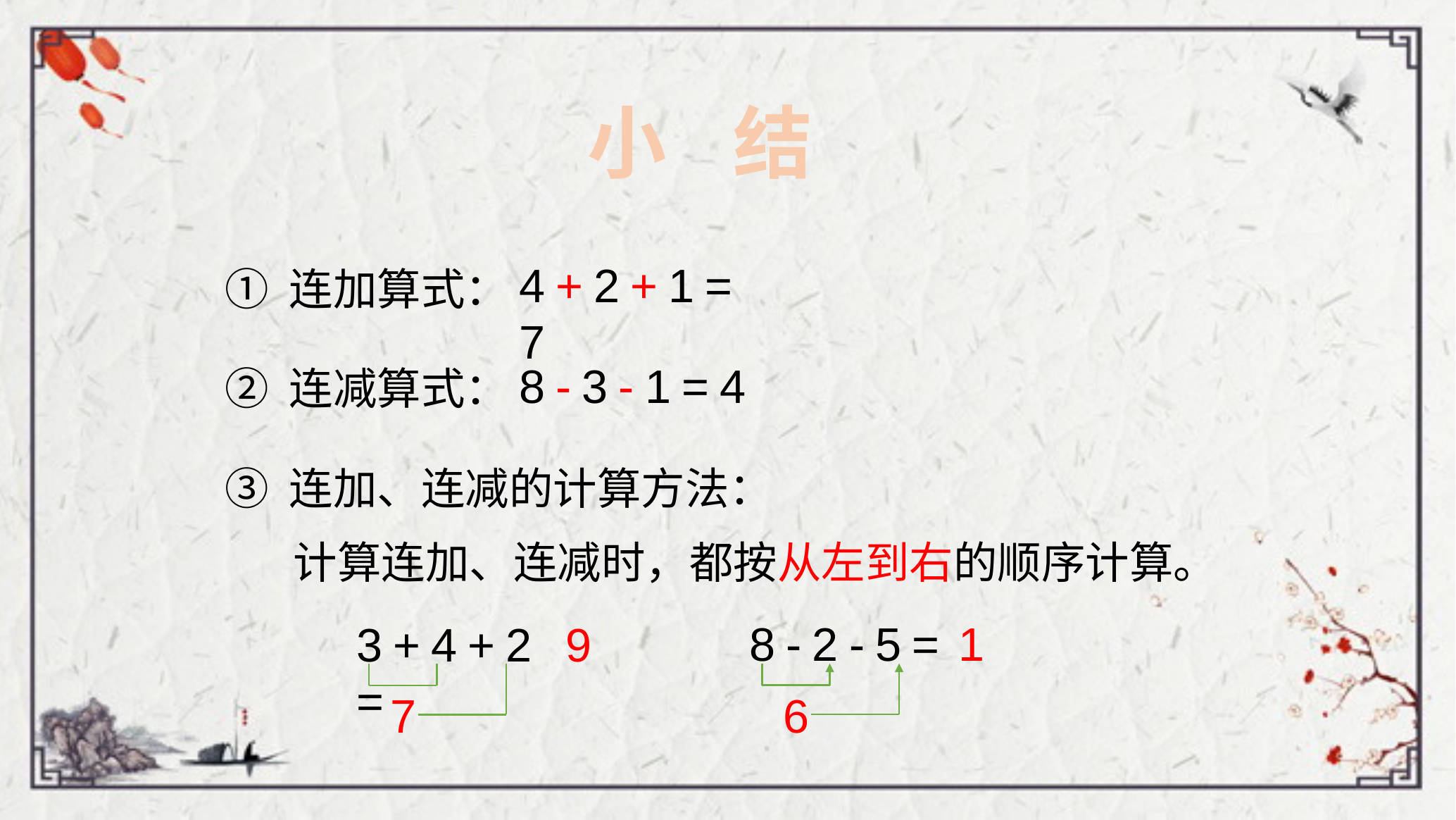

小   结
① 连加算式：
4 + 2 + 1 = 7
② 连减算式：
8 - 3 - 1 = 4
③ 连加、连减的计算方法：
计算连加、连减时，都按从左到右的顺序计算。
8 - 2 - 5 =
1
3 + 4 + 2 =
9
6
7